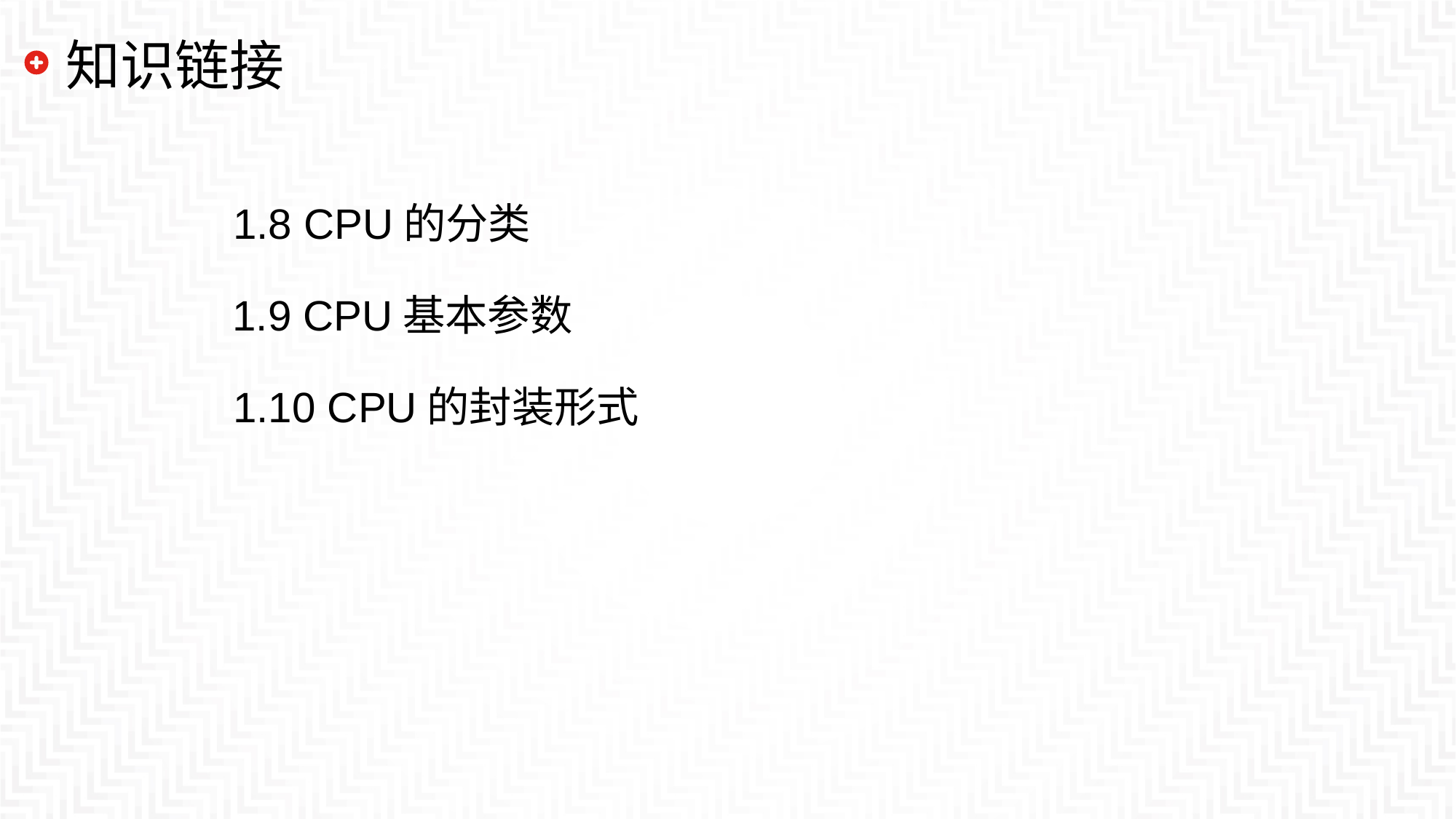

# 知识链接
1.8 CPU的分类
1.9 CPU基本参数
1.10 CPU的封装形式